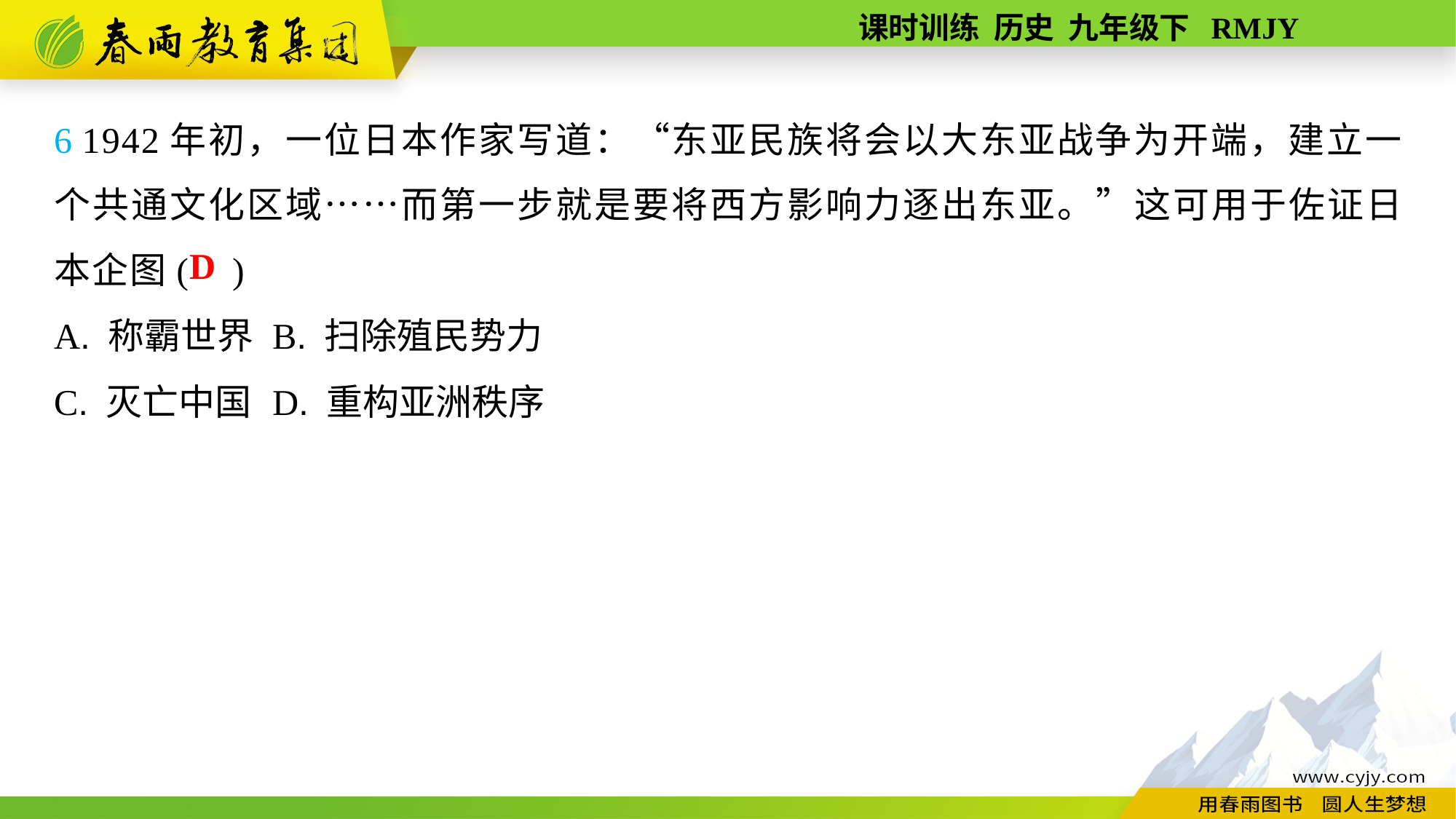

6 1942年初，一位日本作家写道：“东亚民族将会以大东亚战争为开端，建立一个共通文化区域……而第一步就是要将西方影响力逐出东亚。”这可用于佐证日本企图(    )
A. 称霸世界	B. 扫除殖民势力
C. 灭亡中国	D. 重构亚洲秩序
D